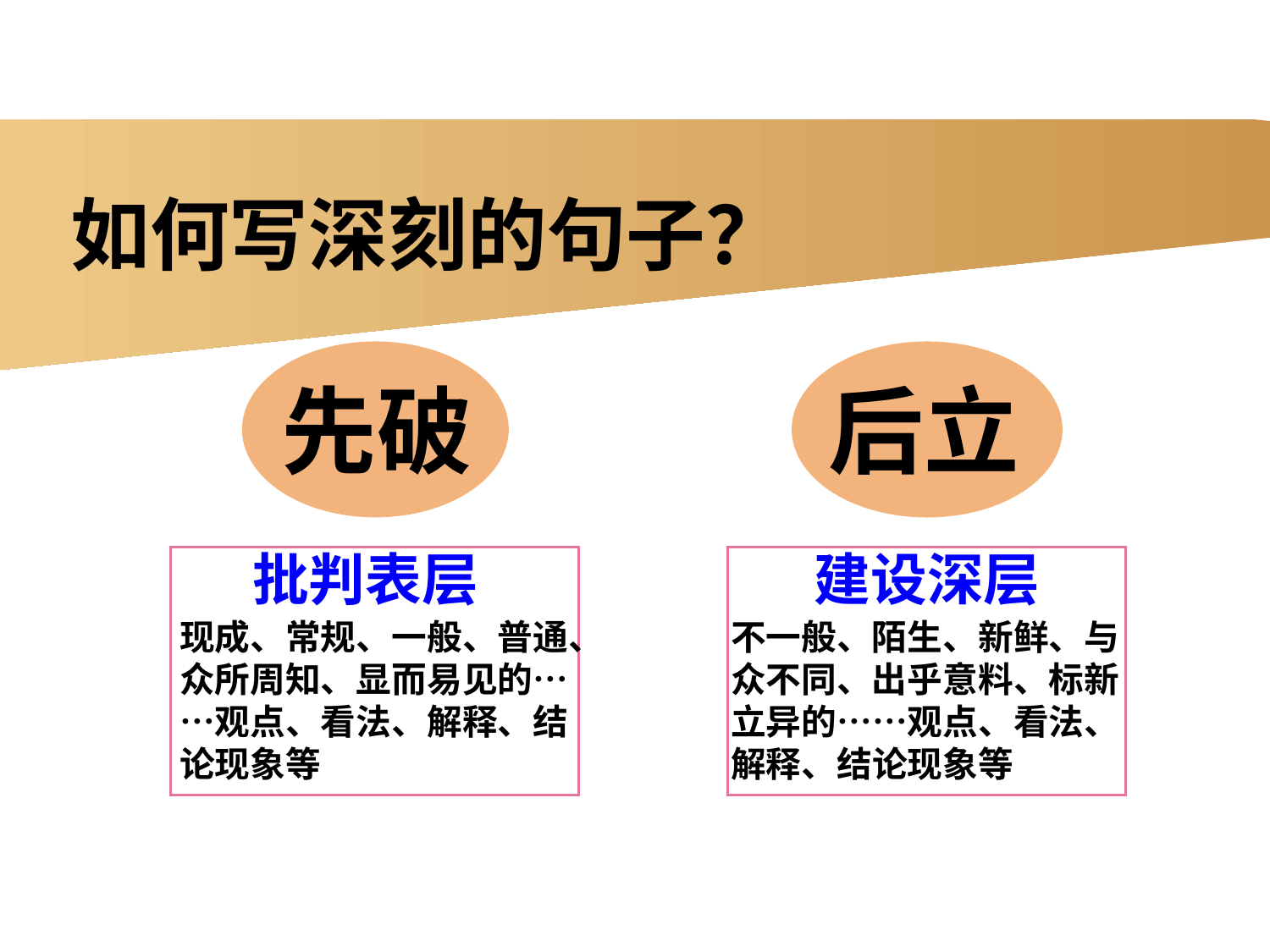

如何写深刻的句子？

后立
先破
建设深层

批判表层

现成、常规、一般、普通、众所周知、显而易见的……观点、看法、解释、结论现象等
不一般、陌生、新鲜、与众不同、出乎意料、标新立异的……观点、看法、解释、结论现象等